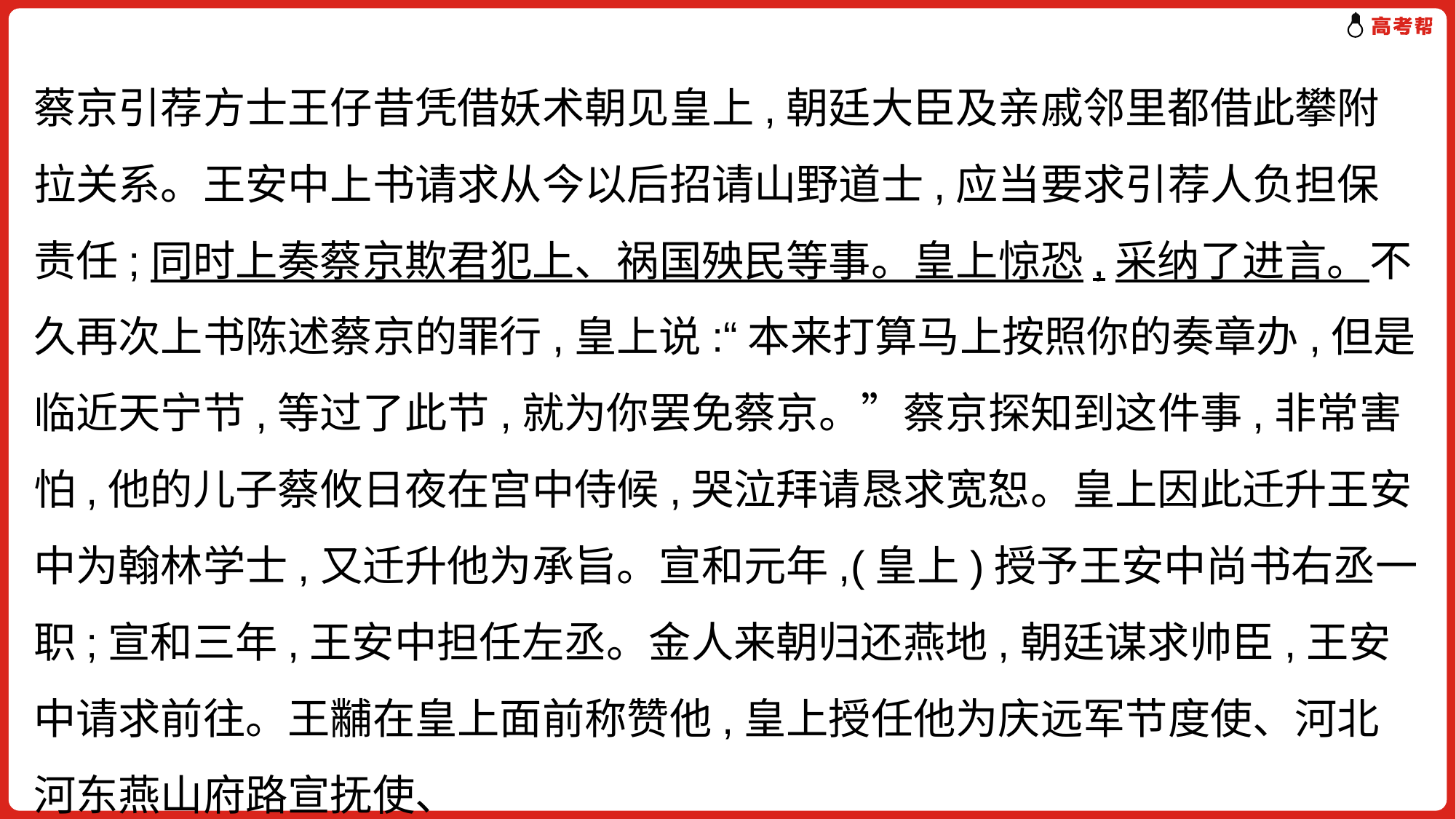

蔡京引荐方士王仔昔凭借妖术朝见皇上,朝廷大臣及亲戚邻里都借此攀附拉关系。王安中上书请求从今以后招请山野道士,应当要求引荐人负担保责任;同时上奏蔡京欺君犯上、祸国殃民等事。皇上惊恐,采纳了进言。不久再次上书陈述蔡京的罪行,皇上说:“本来打算马上按照你的奏章办,但是临近天宁节,等过了此节,就为你罢免蔡京。”蔡京探知到这件事,非常害怕,他的儿子蔡攸日夜在宫中侍候,哭泣拜请恳求宽恕。皇上因此迁升王安中为翰林学士,又迁升他为承旨。宣和元年,(皇上)授予王安中尚书右丞一职;宣和三年,王安中担任左丞。金人来朝归还燕地,朝廷谋求帅臣,王安中请求前往。王黼在皇上面前称赞他,皇上授任他为庆远军节度使、河北河东燕山府路宣抚使、